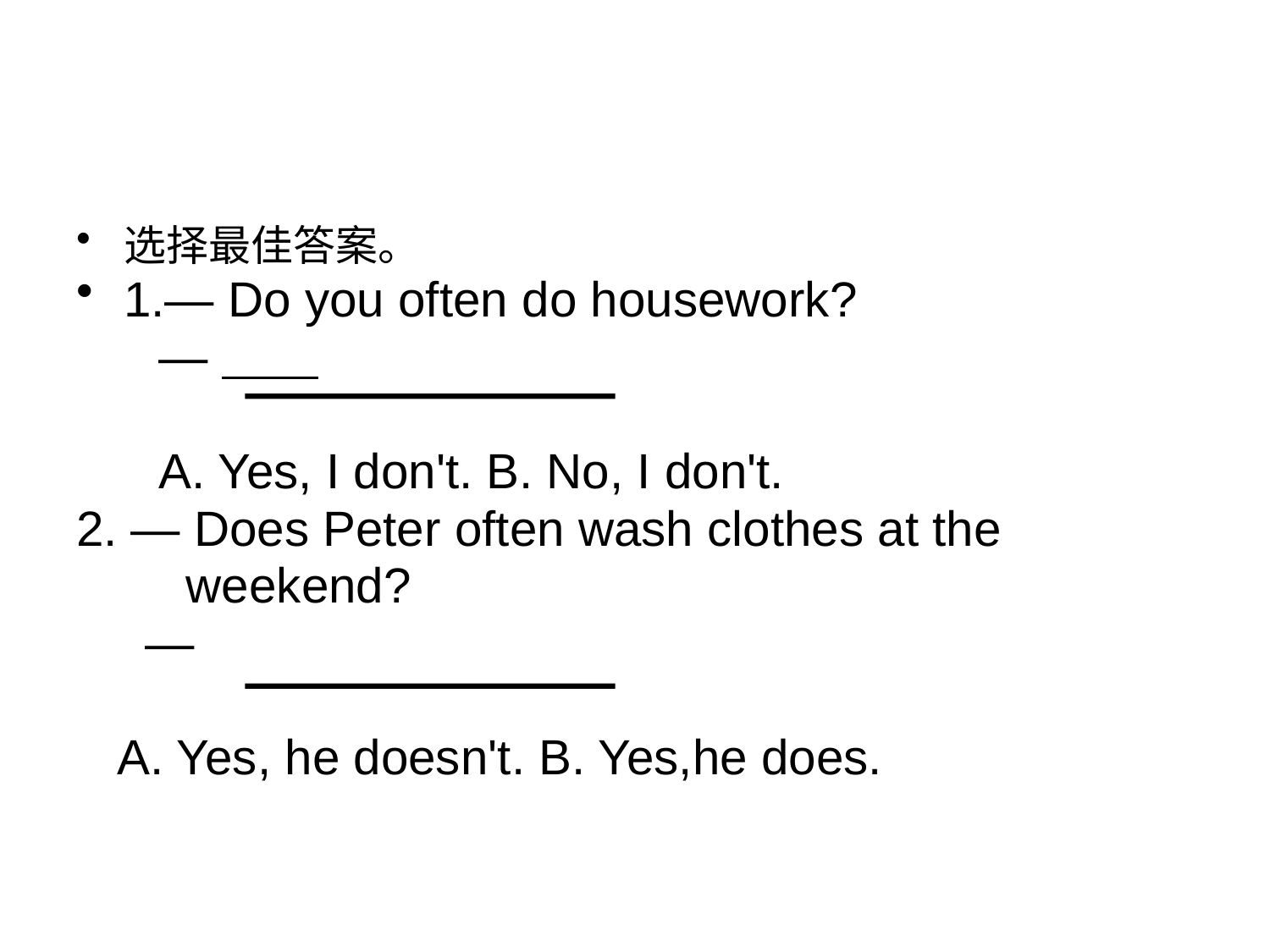

#
选择最佳答案。
1.— Do you often do housework?
      —

      A. Yes, I don't. B. No, I don't.
2. — Does Peter often wash clothes at the
        weekend?
     —

   A. Yes, he doesn't. B. Yes,he does.